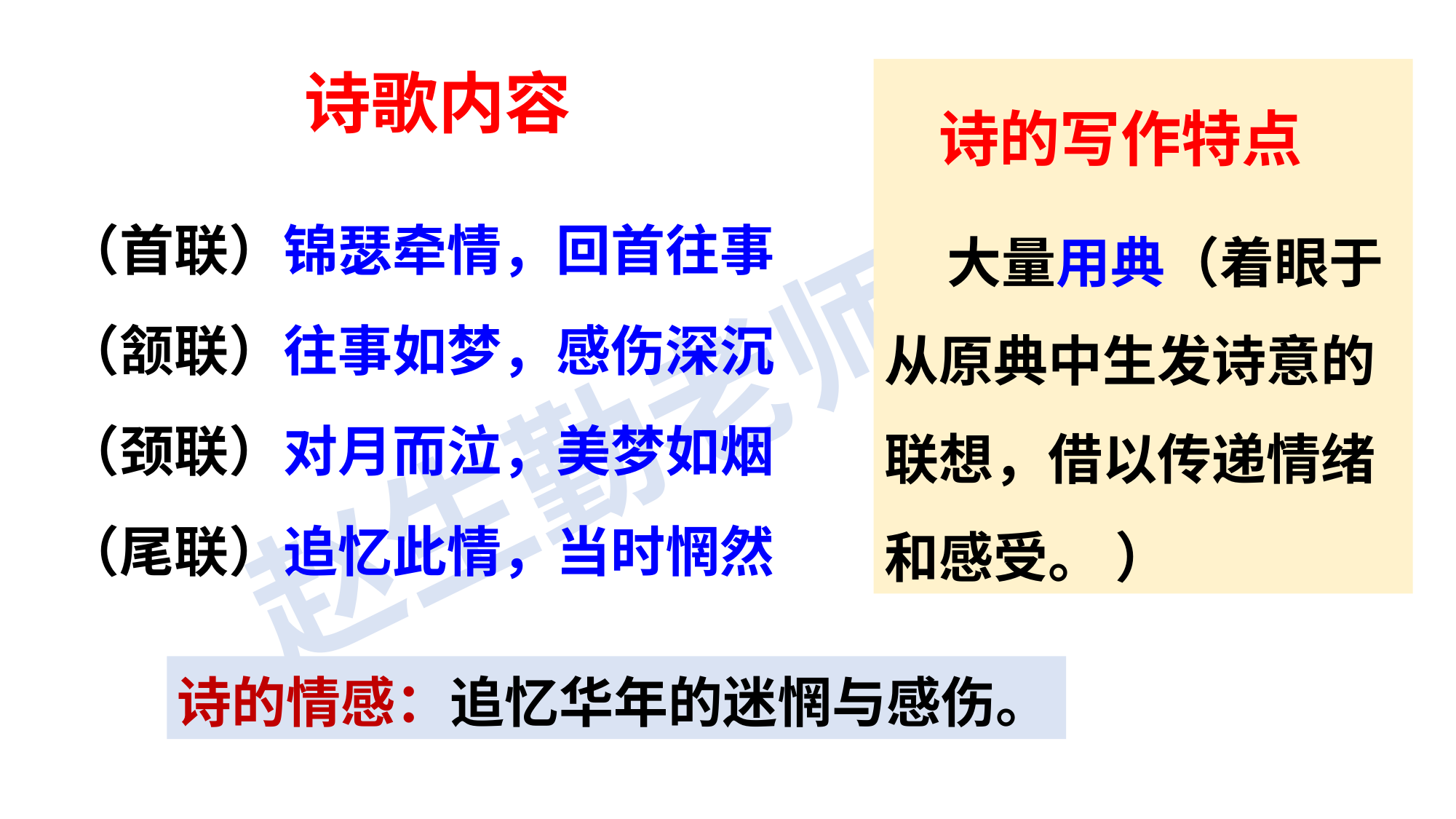

诗的写作特点
    大量用典（着眼于从原典中生发诗意的联想，借以传递情绪和感受。 ）
诗歌内容
（首联）锦瑟牵情，回首往事
（颔联）往事如梦，感伤深沉
（颈联）对月而泣，美梦如烟
（尾联）追忆此情，当时惘然
诗的情感：追忆华年的迷惘与感伤。